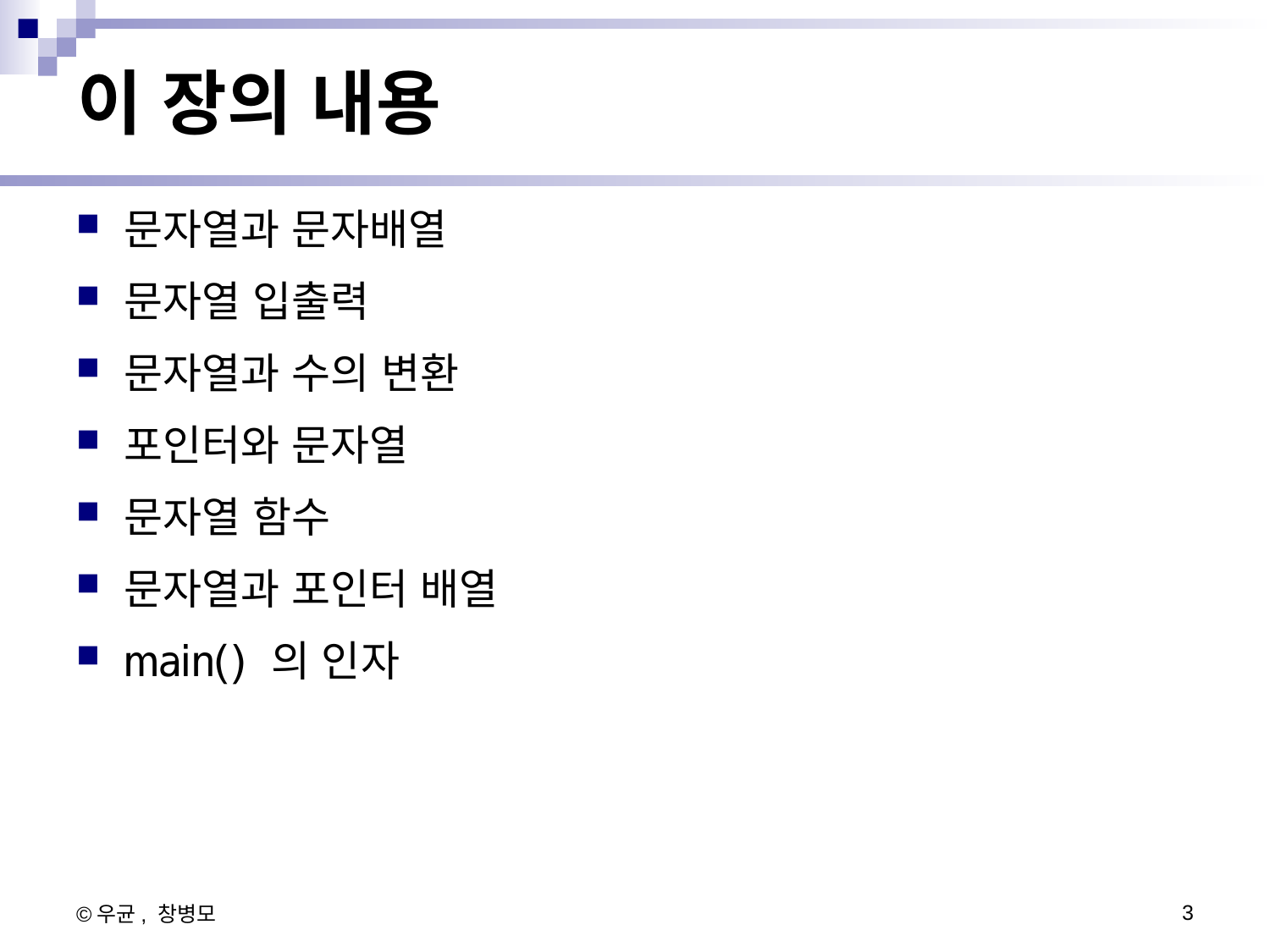

# 이 장의 내용
문자열과 문자배열
문자열 입출력
문자열과 수의 변환
포인터와 문자열
문자열 함수
문자열과 포인터 배열
main() 의 인자
©우균, 창병모
3